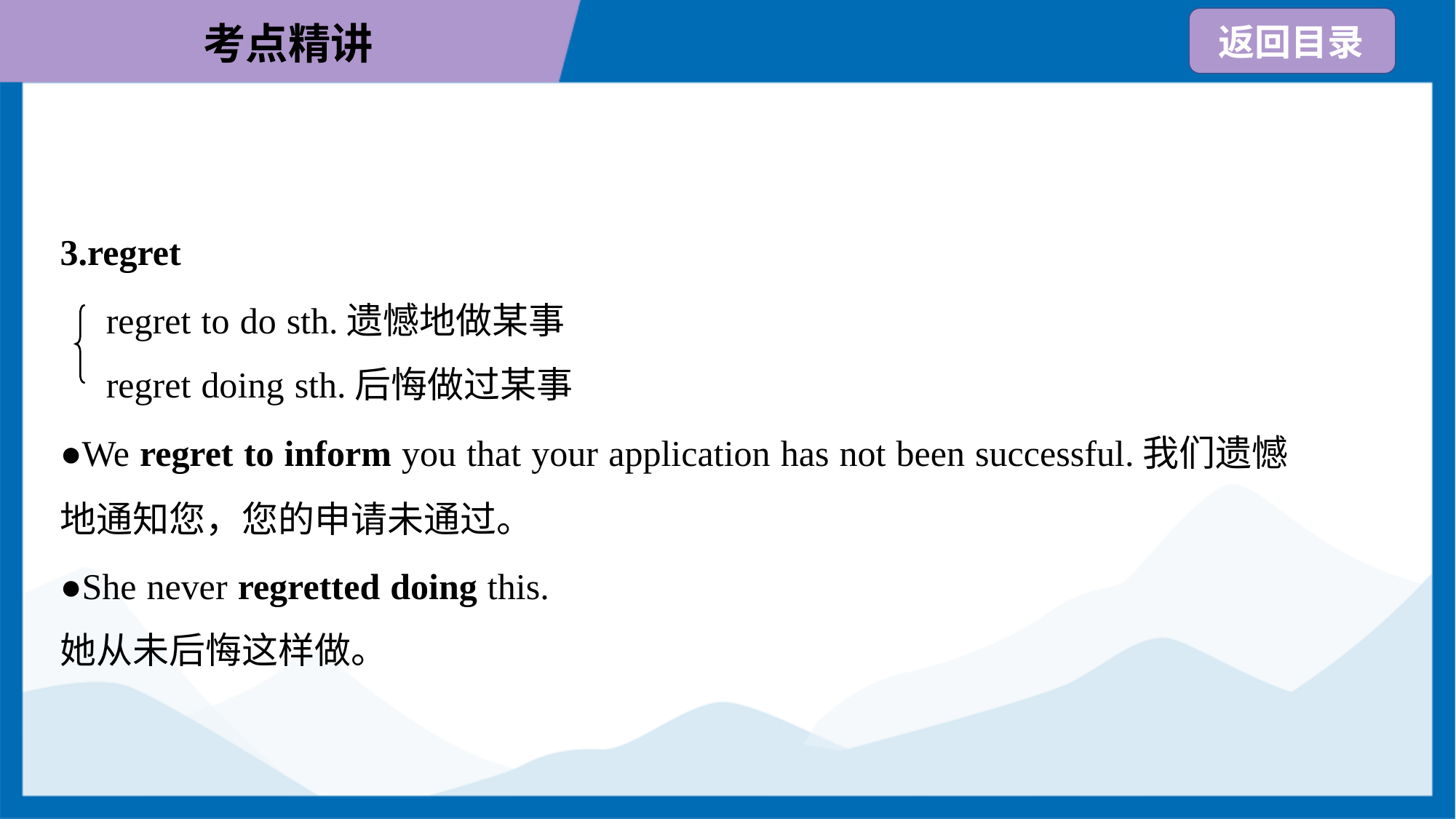

3.regret
regret to do sth.遗憾地做某事
regret doing sth.后悔做过某事

●We regret to inform you that your application has not been successful.我们遗憾
地通知您，您的申请未通过。
●She never regretted doing this.
她从未后悔这样做。